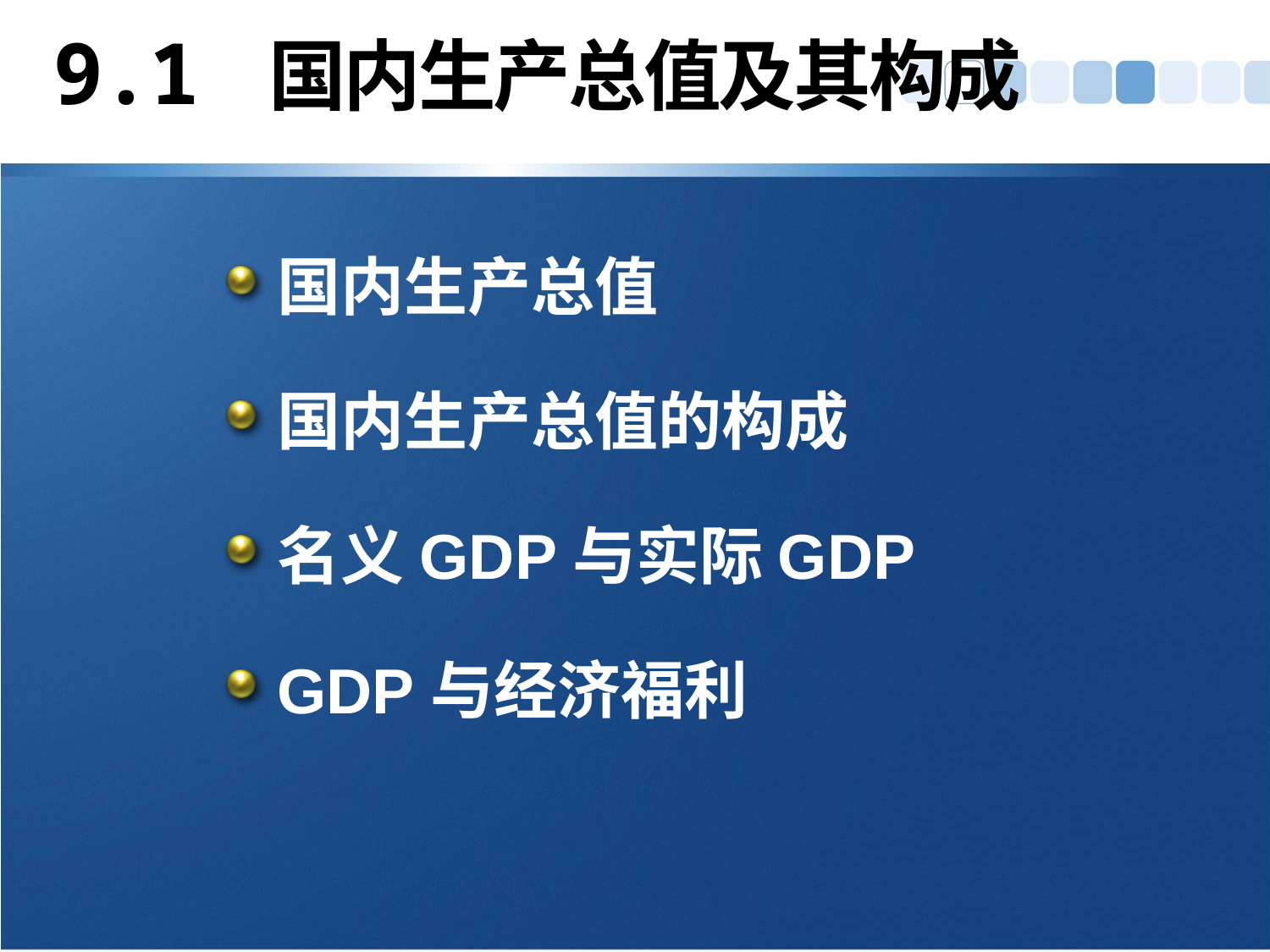

# 9.1 国内生产总值及其构成
国内生产总值
国内生产总值的构成
名义GDP与实际GDP
GDP与经济福利